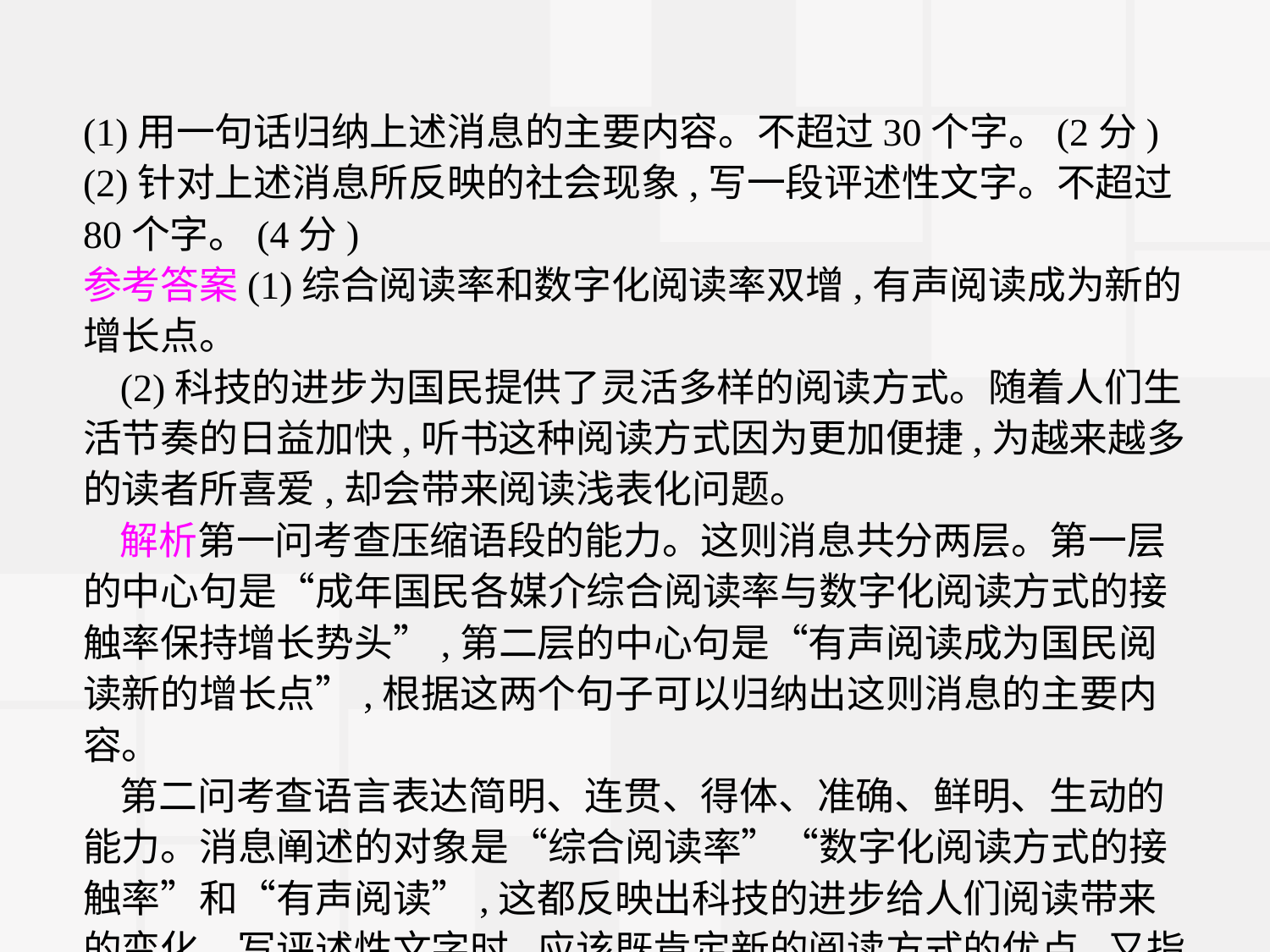

(1)用一句话归纳上述消息的主要内容。不超过30个字。(2分)
(2)针对上述消息所反映的社会现象,写一段评述性文字。不超过80个字。(4分)
参考答案(1)综合阅读率和数字化阅读率双增,有声阅读成为新的增长点。
(2)科技的进步为国民提供了灵活多样的阅读方式。随着人们生活节奏的日益加快,听书这种阅读方式因为更加便捷,为越来越多的读者所喜爱,却会带来阅读浅表化问题。
解析第一问考查压缩语段的能力。这则消息共分两层。第一层的中心句是“成年国民各媒介综合阅读率与数字化阅读方式的接触率保持增长势头”,第二层的中心句是“有声阅读成为国民阅读新的增长点”,根据这两个句子可以归纳出这则消息的主要内容。
第二问考查语言表达简明、连贯、得体、准确、鲜明、生动的能力。消息阐述的对象是“综合阅读率”“数字化阅读方式的接触率”和“有声阅读”,这都反映出科技的进步给人们阅读带来的变化。写评述性文字时,应该既肯定新的阅读方式的优点,又指出其缺陷。